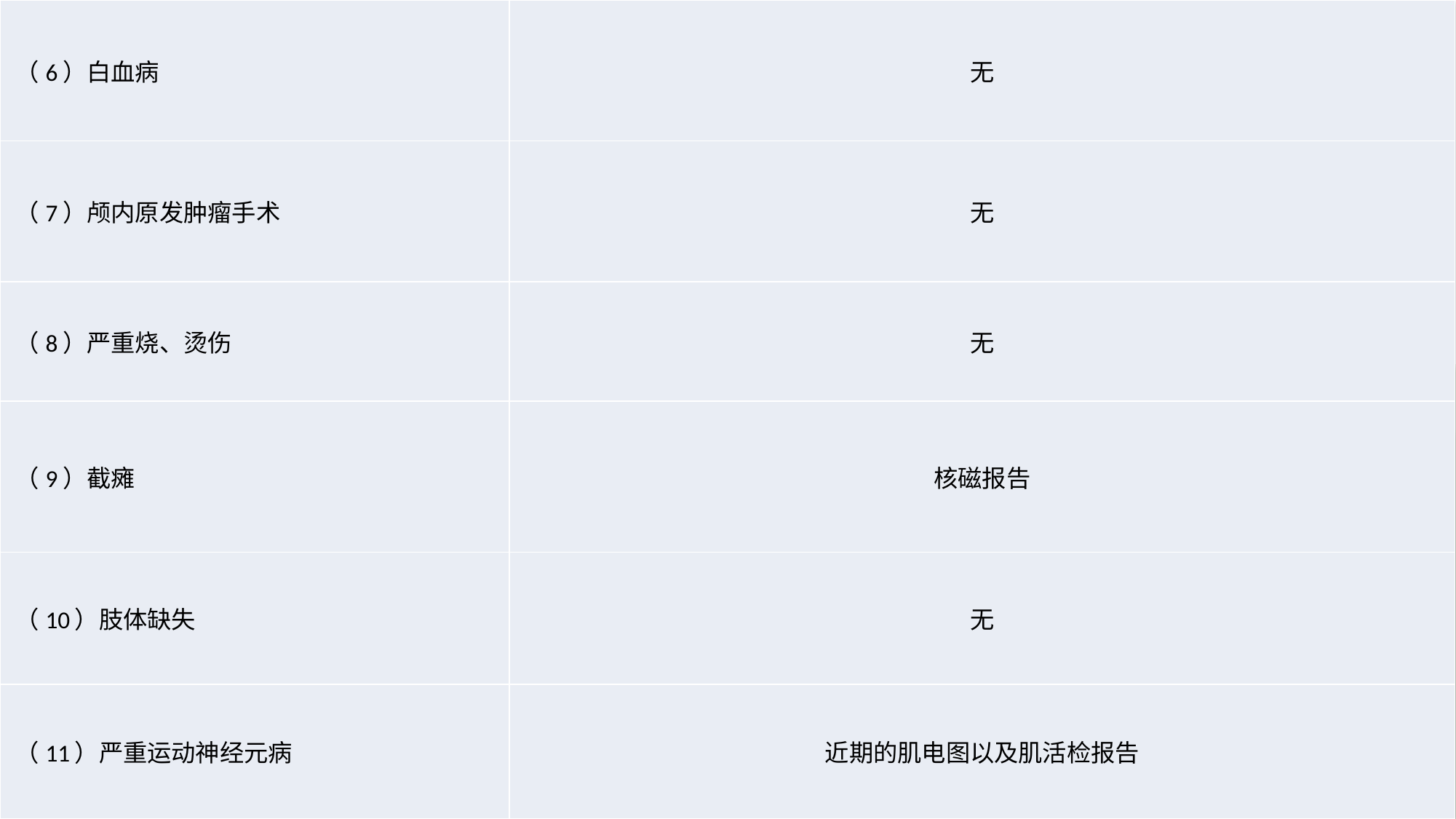

| （6）白血病 | 无 |
| --- | --- |
| （7）颅内原发肿瘤手术 | 无 |
| （8）严重烧、烫伤 | 无 |
| （9）截瘫 | 核磁报告 |
| （10）肢体缺失 | 无 |
| （11）严重运动神经元病 | 近期的肌电图以及肌活检报告 |